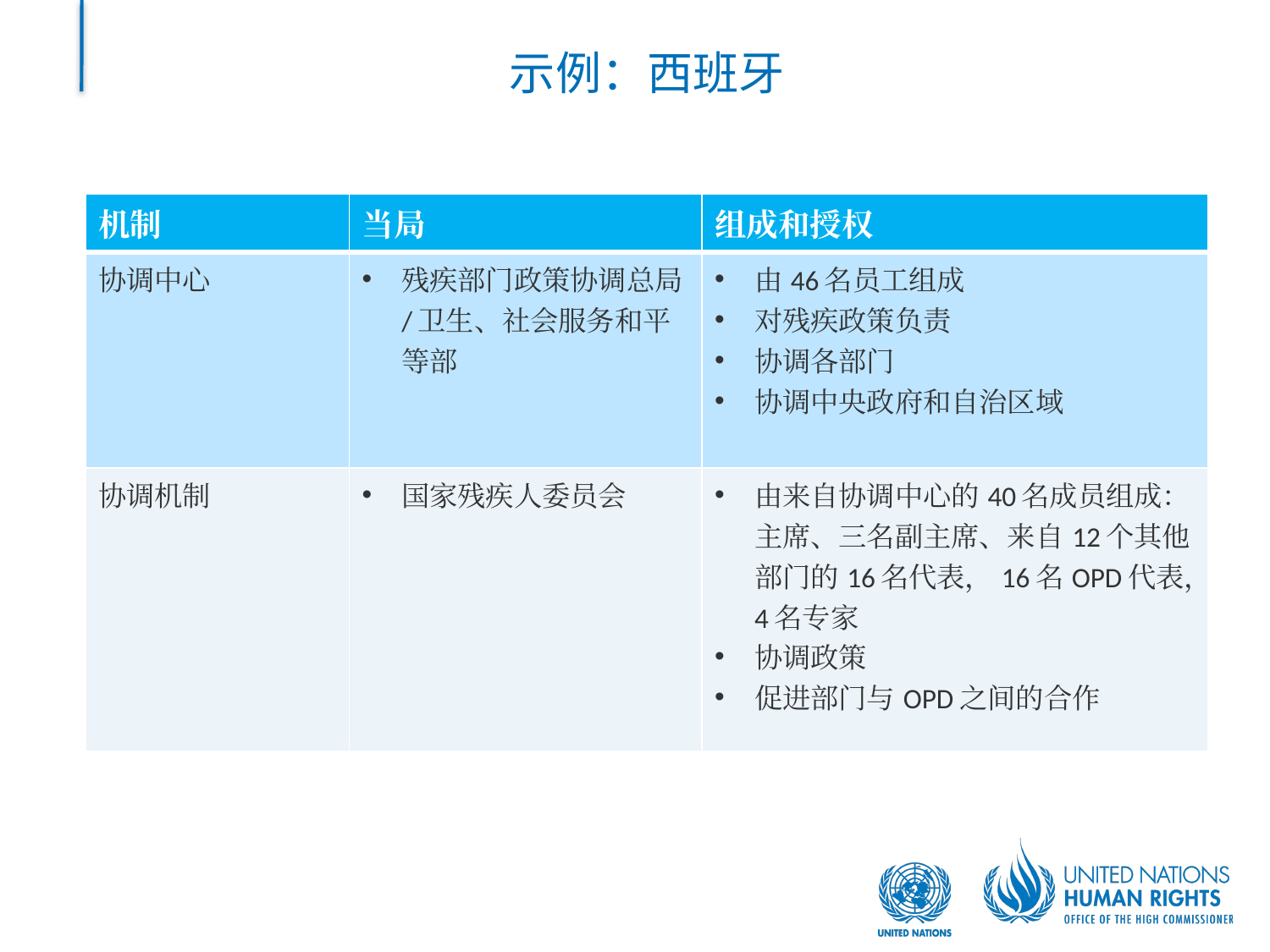

# 示例：西班牙
| 机制 | 当局 | 组成和授权 |
| --- | --- | --- |
| 协调中心 | 残疾部门政策协调总局/卫生、社会服务和平等部 | 由46名员工组成 对残疾政策负责 协调各部门 协调中央政府和自治区域 |
| 协调机制 | 国家残疾人委员会 | 由来自协调中心的40名成员组成：主席、三名副主席、来自12个其他部门的16名代表，16名OPD代表，4名专家 协调政策 促进部门与OPD之间的合作 |